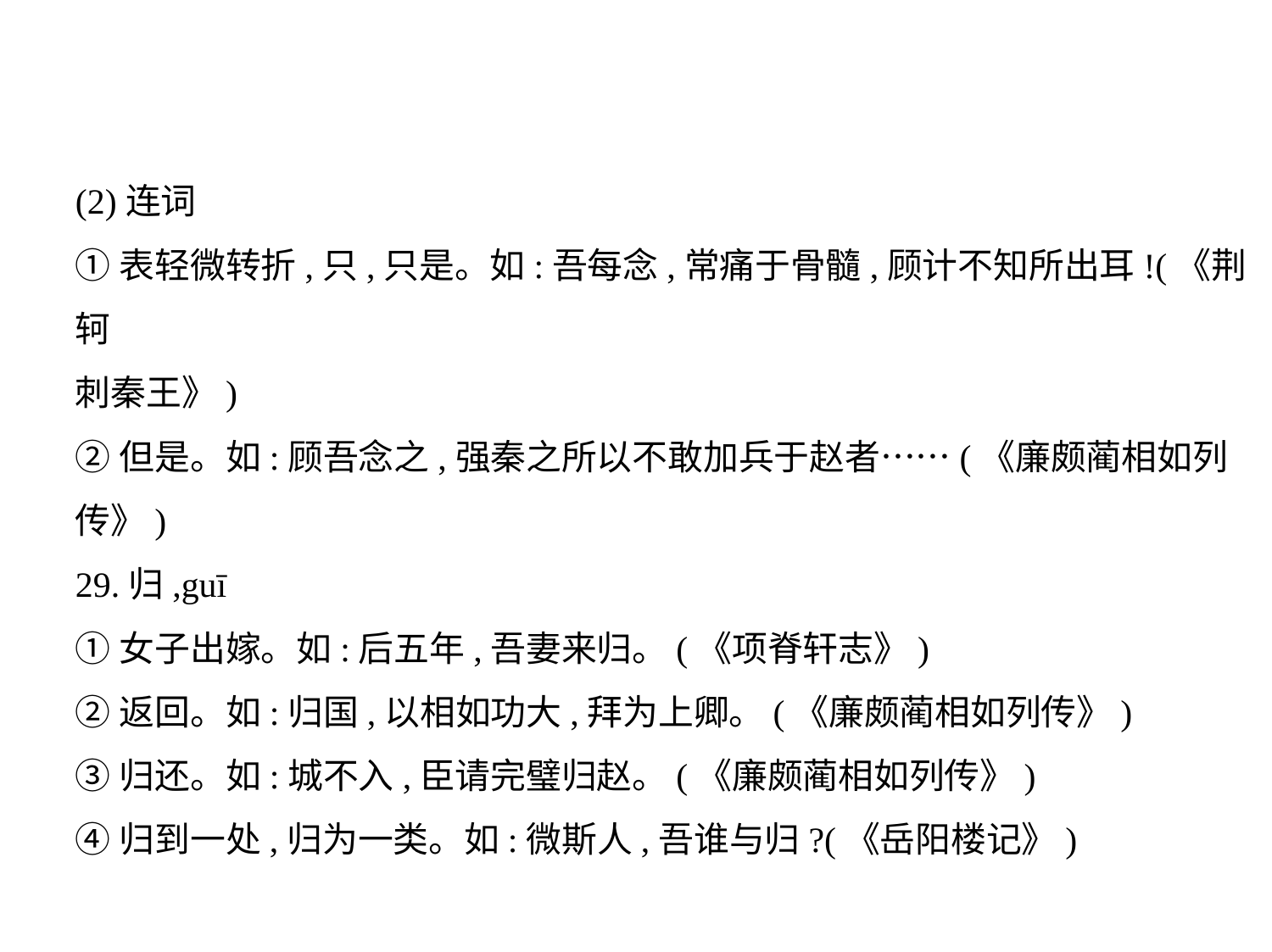

(2)连词
①表轻微转折,只,只是。如:吾每念,常痛于骨髓,顾计不知所出耳!(《荆轲
刺秦王》)
②但是。如:顾吾念之,强秦之所以不敢加兵于赵者……(《廉颇蔺相如列
传》)
29.归,guī
①女子出嫁。如:后五年,吾妻来归。(《项脊轩志》)
②返回。如:归国,以相如功大,拜为上卿。(《廉颇蔺相如列传》)
③归还。如:城不入,臣请完璧归赵。(《廉颇蔺相如列传》)
④归到一处,归为一类。如:微斯人,吾谁与归?(《岳阳楼记》)